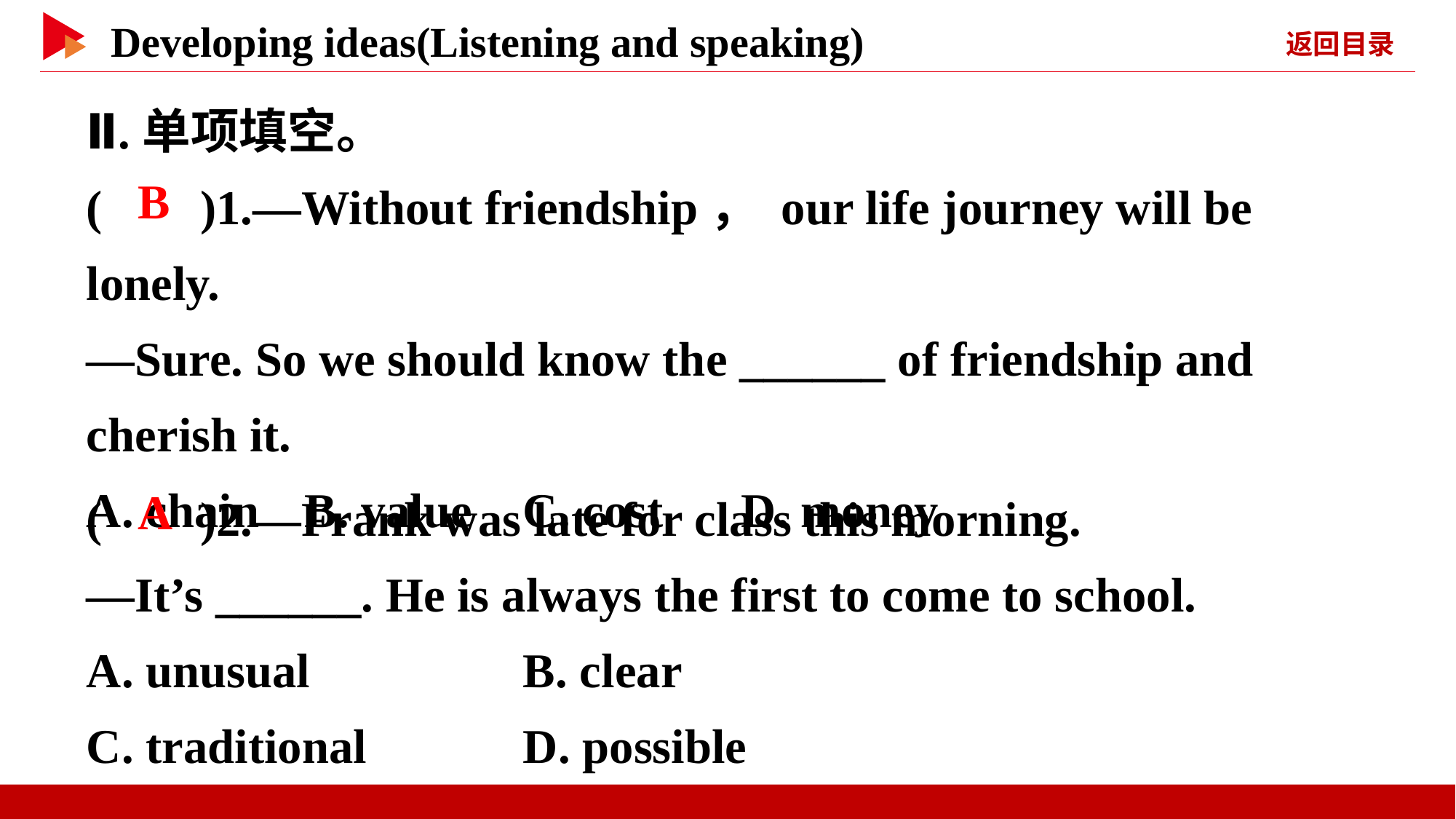

Ⅱ.单项填空。
(        )1.—Without friendship， our life journey will be lonely.
—Sure. So we should know the ______ of friendship and cherish it.
A. chain	B. value	C. cost	D. money
   B
(        )2.—Frank was late for class this morning.
—It’s ______. He is always the first to come to school.
A. unusual		B. clear
C. traditional		D. possible
   A